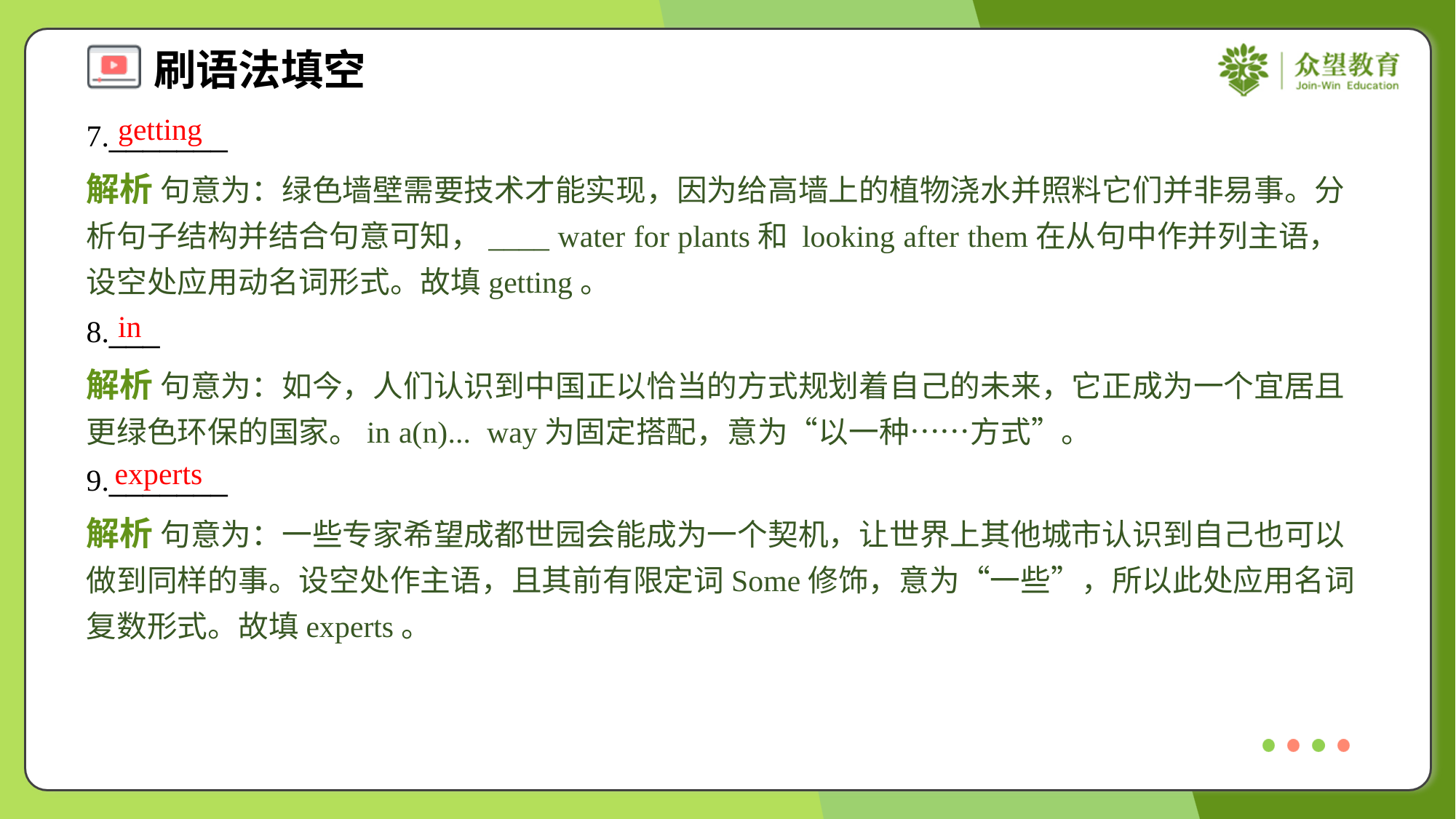

getting
7._______
解析 句意为：绿色墙壁需要技术才能实现，因为给高墙上的植物浇水并照料它们并非易事。分析句子结构并结合句意可知，____ water for plants和 looking after them在从句中作并列主语，设空处应用动名词形式。故填getting。
in
8.___
解析 句意为：如今，人们认识到中国正以恰当的方式规划着自己的未来，它正成为一个宜居且更绿色环保的国家。in a(n)...  way为固定搭配，意为“以一种……方式”。
experts
9._______
解析 句意为：一些专家希望成都世园会能成为一个契机，让世界上其他城市认识到自己也可以做到同样的事。设空处作主语，且其前有限定词Some修饰，意为“一些”，所以此处应用名词复数形式。故填experts。